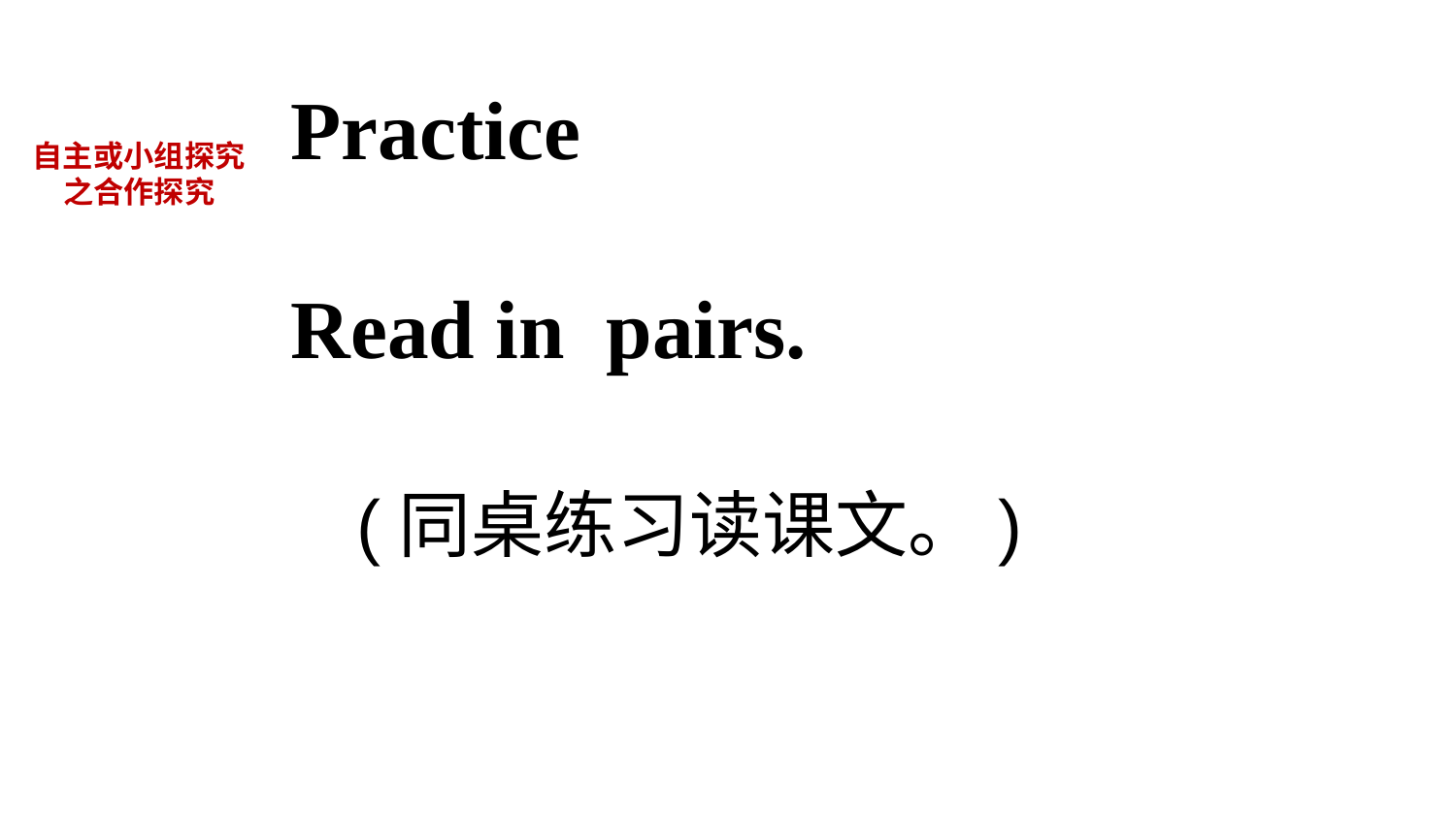

Practice

Read in  pairs.
自主或小组探究
之合作探究
(同桌练习读课文。)